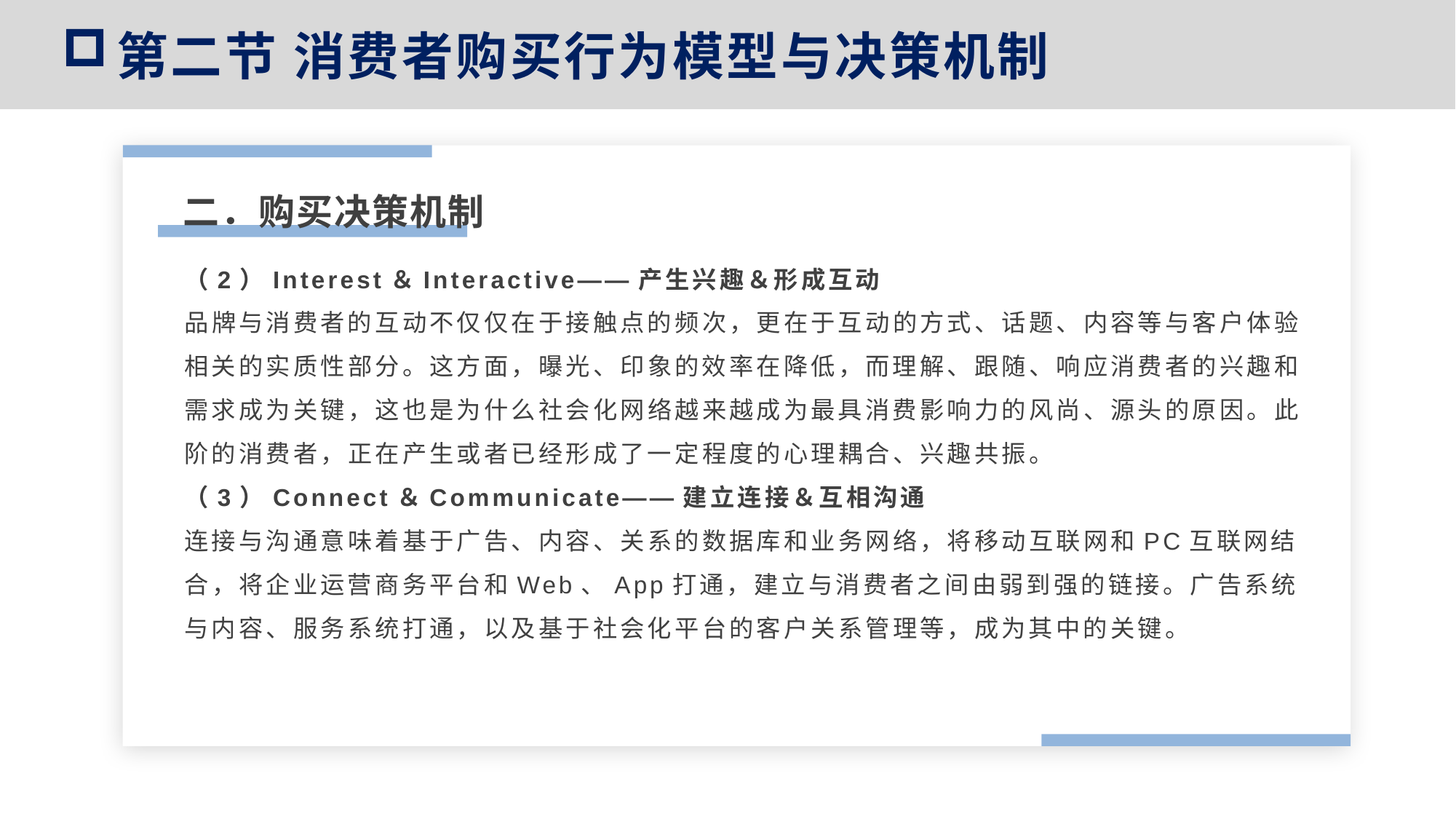

第二节 消费者购买行为模型与决策机制

（2）Interest＆Interactive——产生兴趣＆形成互动
品牌与消费者的互动不仅仅在于接触点的频次，更在于互动的方式、话题、内容等与客户体验相关的实质性部分。这方面，曝光、印象的效率在降低，而理解、跟随、响应消费者的兴趣和需求成为关键，这也是为什么社会化网络越来越成为最具消费影响力的风尚、源头的原因。此阶的消费者，正在产生或者已经形成了一定程度的心理耦合、兴趣共振。
（3）Connect＆Communicate——建立连接＆互相沟通
连接与沟通意味着基于广告、内容、关系的数据库和业务网络，将移动互联网和PC互联网结合，将企业运营商务平台和Web、App打通，建立与消费者之间由弱到强的链接。广告系统与内容、服务系统打通，以及基于社会化平台的客户关系管理等，成为其中的关键。
二．购买决策机制